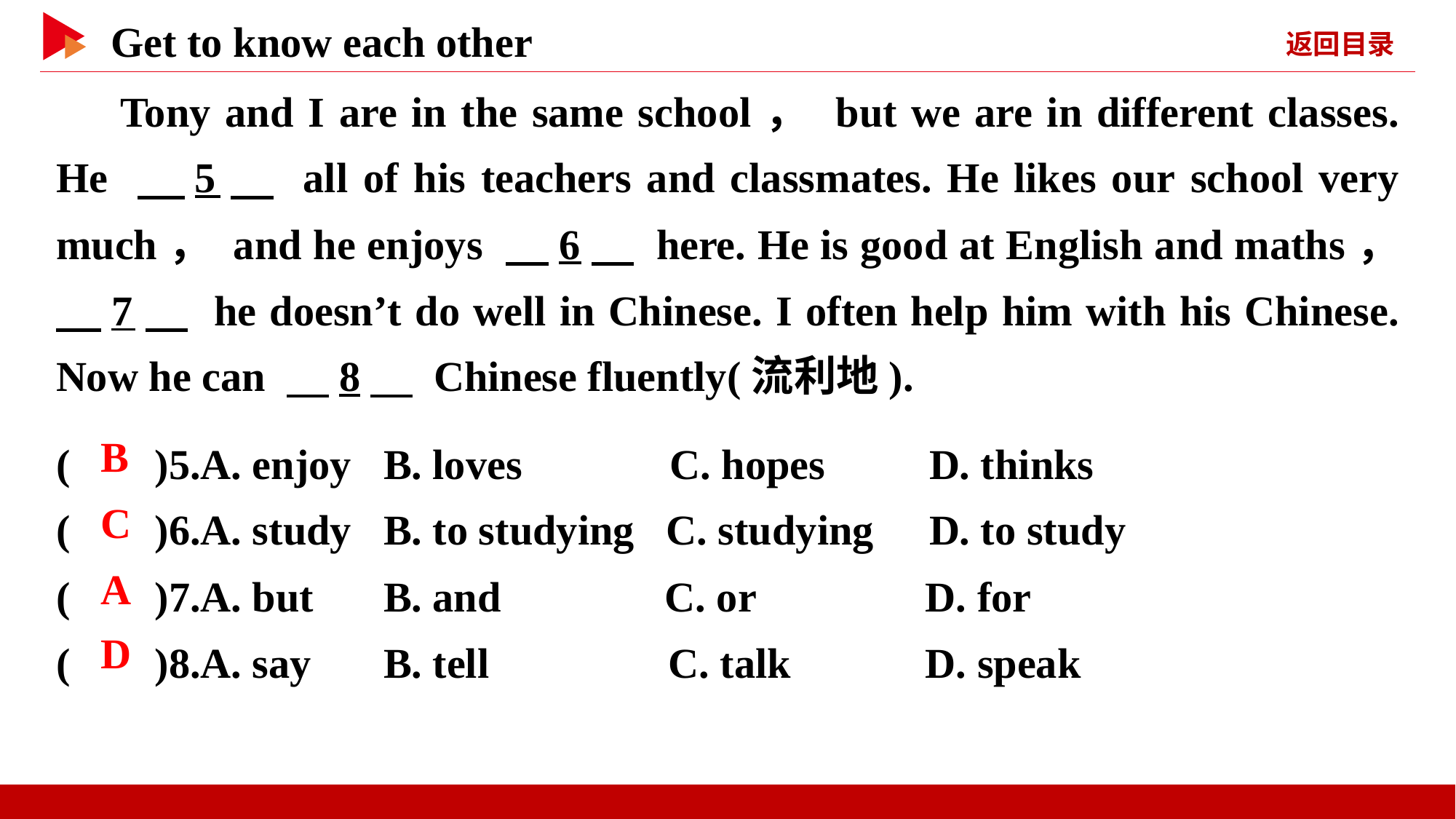

Tony and I are in the same school， but we are in different classes. He 　5　 all of his teachers and classmates. He likes our school very much， and he enjoys 　6　 here. He is good at English and maths， 　7　 he doesn’t do well in Chinese. I often help him with his Chinese. Now he can 　8　 Chinese fluently(流利地).
(        )5.A. enjoy	B. loves              C. hopes	D. thinks
(        )6.A. study	B. to studying   C. studying	D. to study
(        )7.A. but	B. and	      C. or	          D. for
(        )8.A. say	B. tell                 C. talk	          D. speak
   B
   C
   A
   D